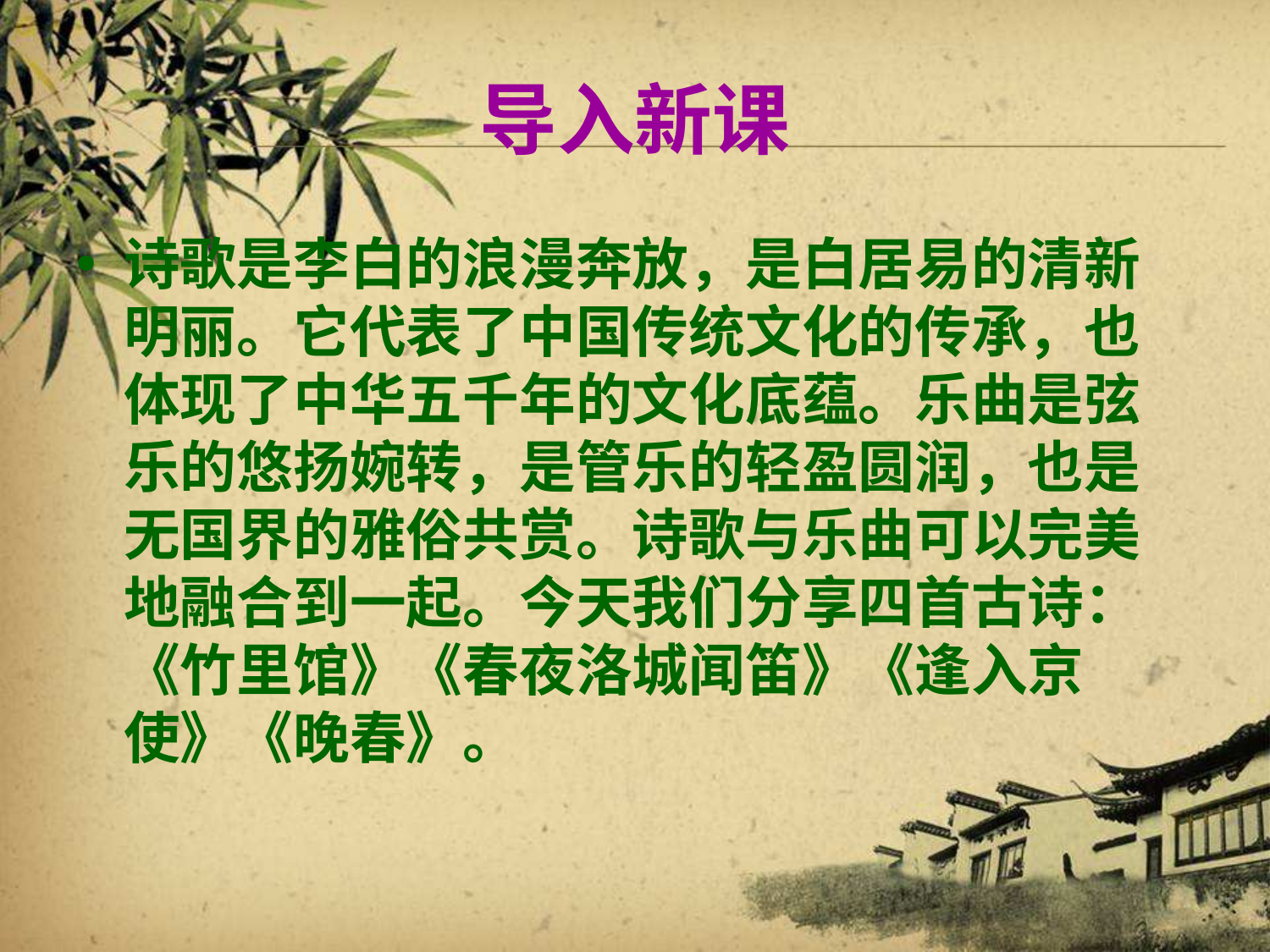

# 导入新课
诗歌是李白的浪漫奔放，是白居易的清新明丽。它代表了中国传统文化的传承，也体现了中华五千年的文化底蕴。乐曲是弦乐的悠扬婉转，是管乐的轻盈圆润，也是无国界的雅俗共赏。诗歌与乐曲可以完美地融合到一起。今天我们分享四首古诗：《竹里馆》《春夜洛城闻笛》《逢入京使》《晚春》。